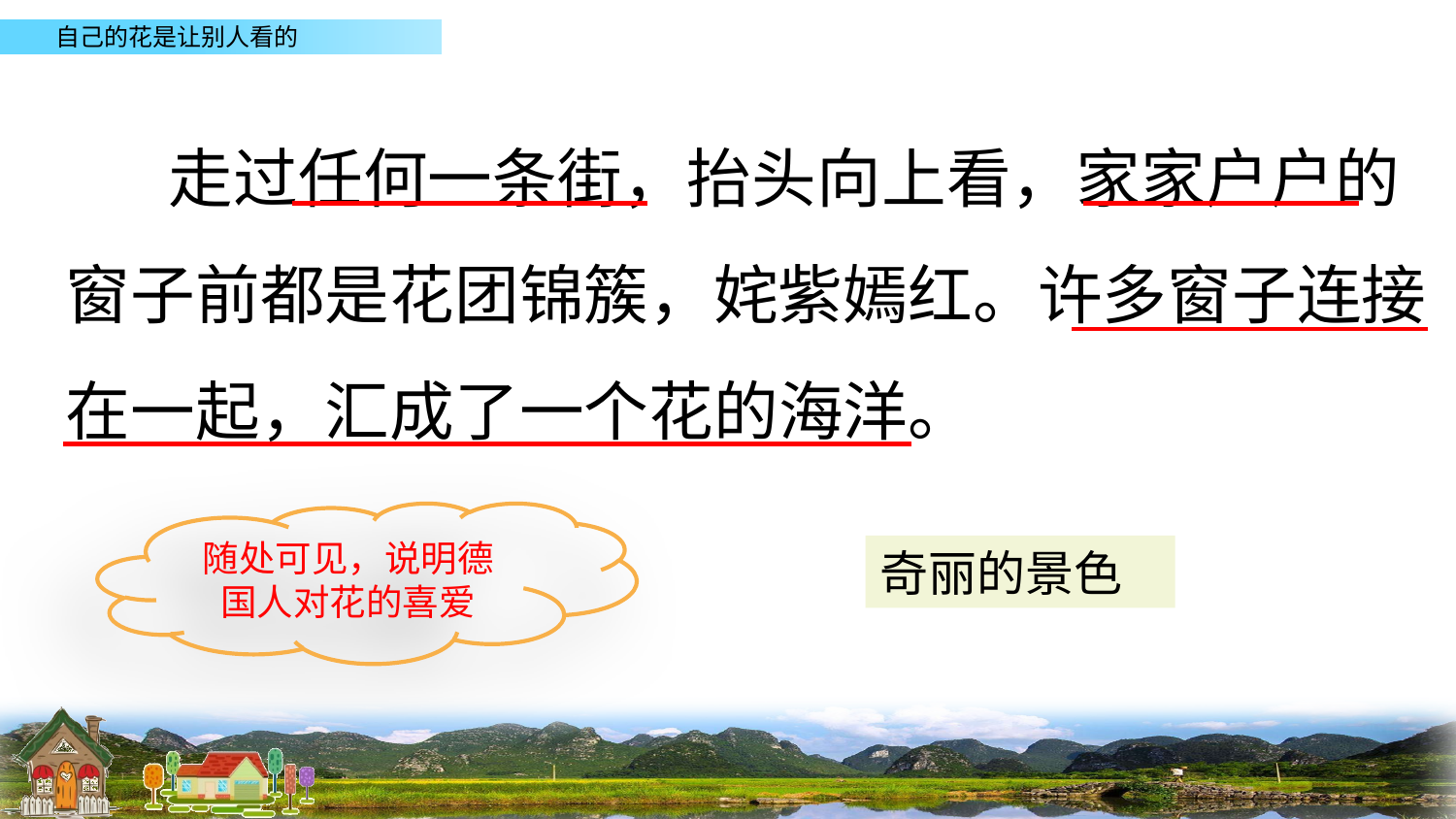

走过任何一条街，抬头向上看，家家户户的窗子前都是花团锦簇，姹紫嫣红。许多窗子连接在一起，汇成了一个花的海洋。
随处可见，说明德国人对花的喜爱
奇丽的景色